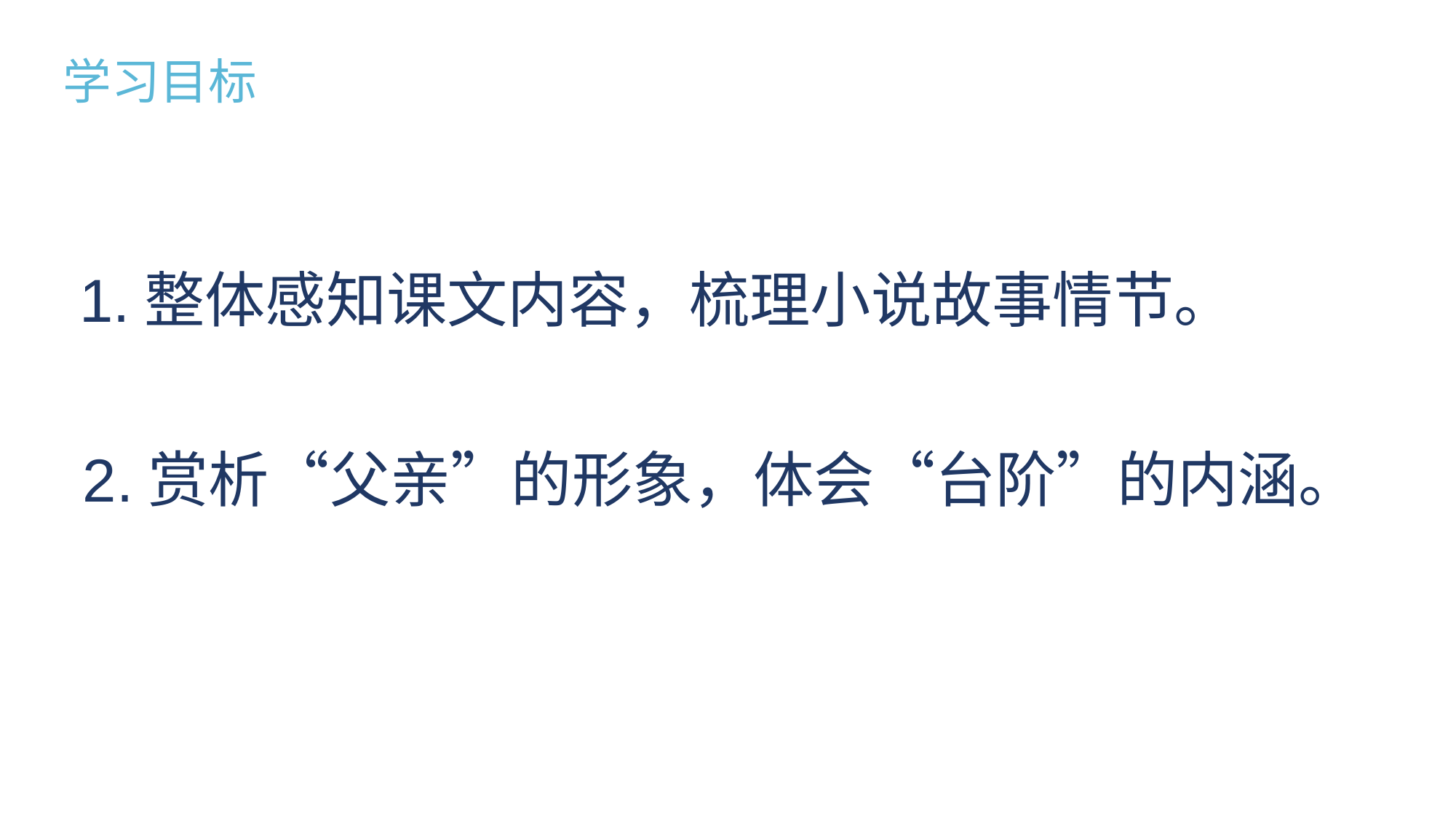

学习目标
1.整体感知课文内容，梳理小说故事情节。
2.赏析“父亲”的形象，体会“台阶”的内涵。